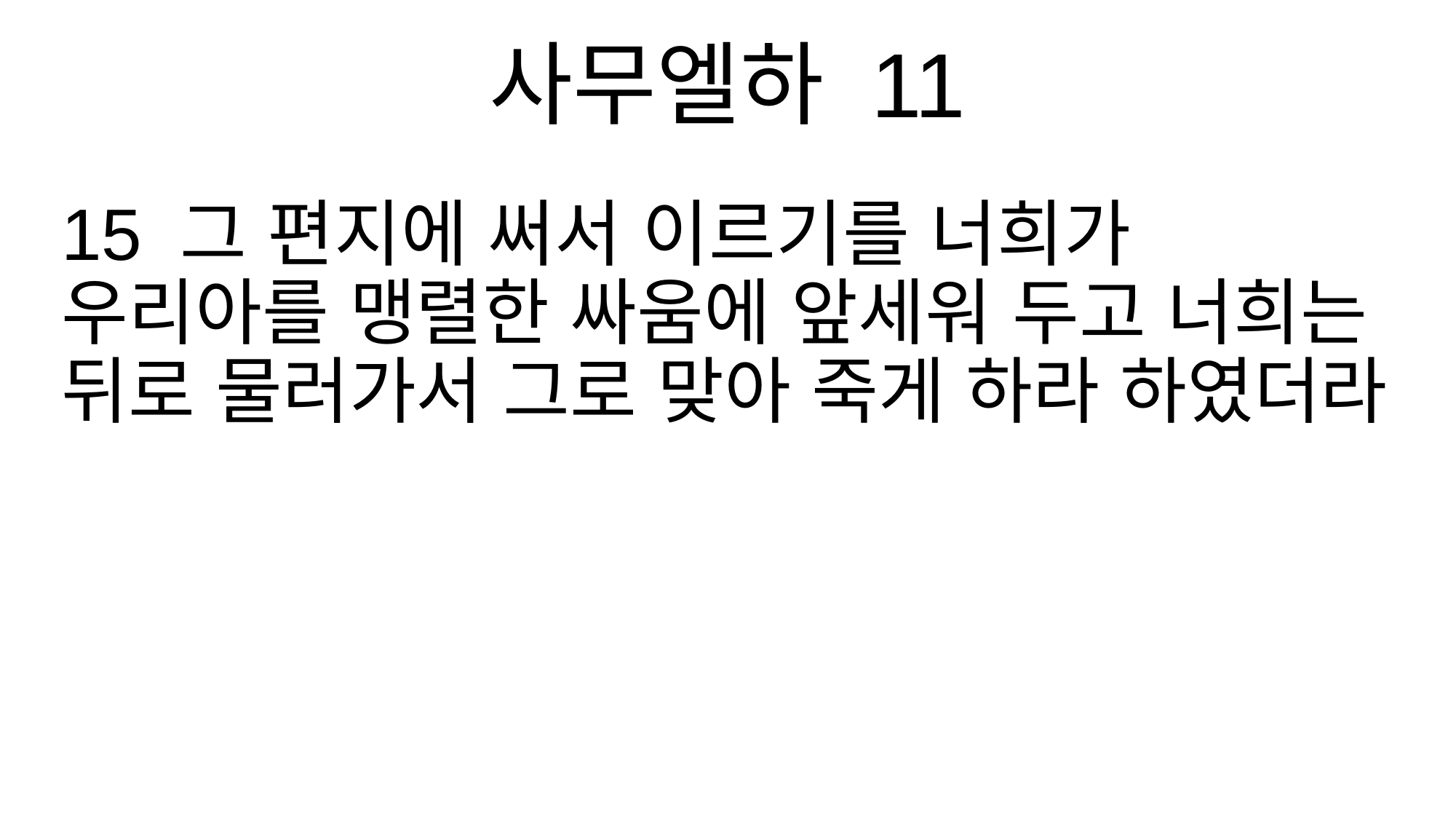

사무엘하 11
15 그 편지에 써서 이르기를 너희가 우리아를 맹렬한 싸움에 앞세워 두고 너희는 뒤로 물러가서 그로 맞아 죽게 하라 하였더라